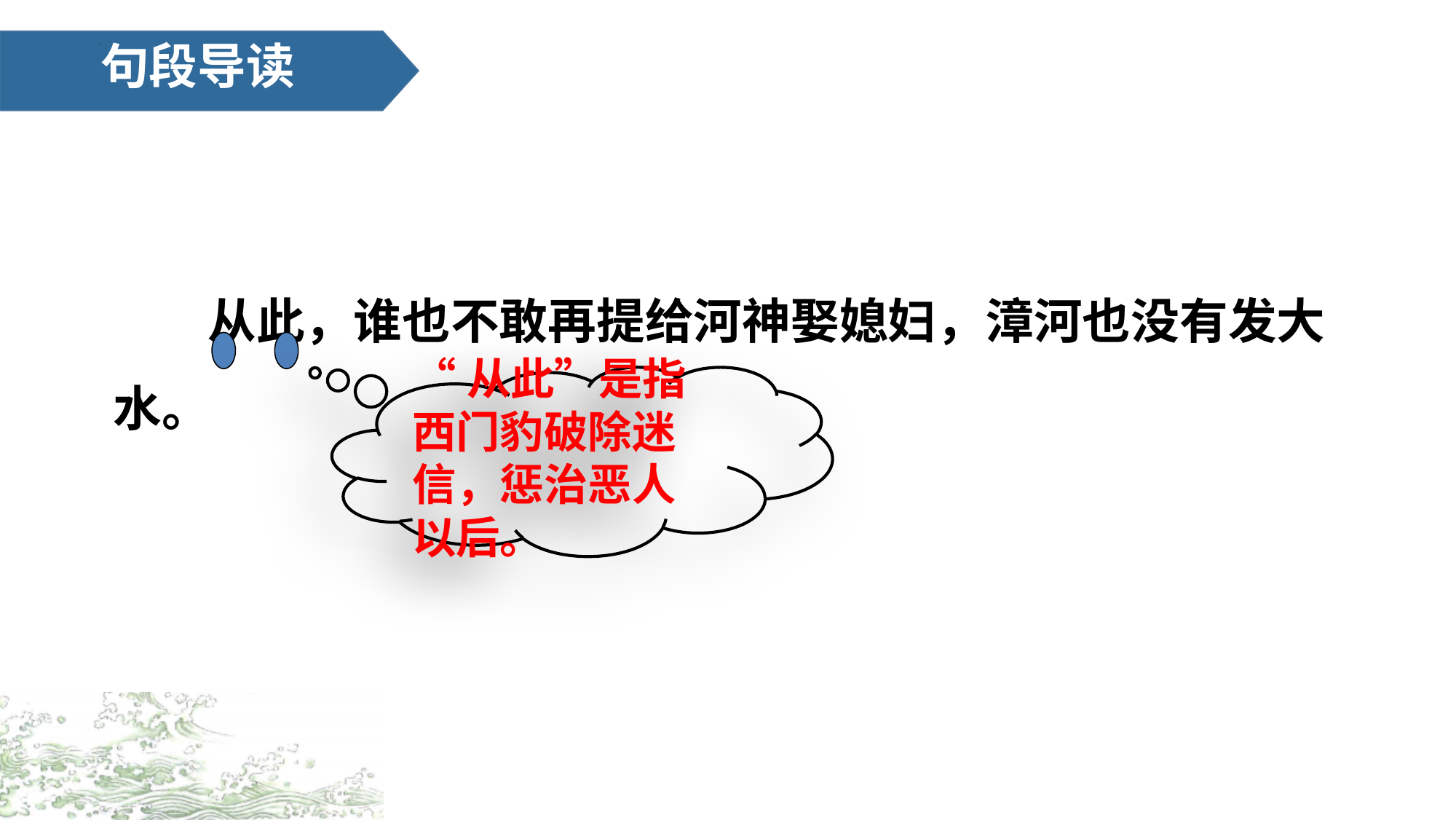

句段导读
从此，谁也不敢再提给河神娶媳妇，漳河也没有发大水。

“从此”是指西门豹破除迷信，惩治恶人以后。